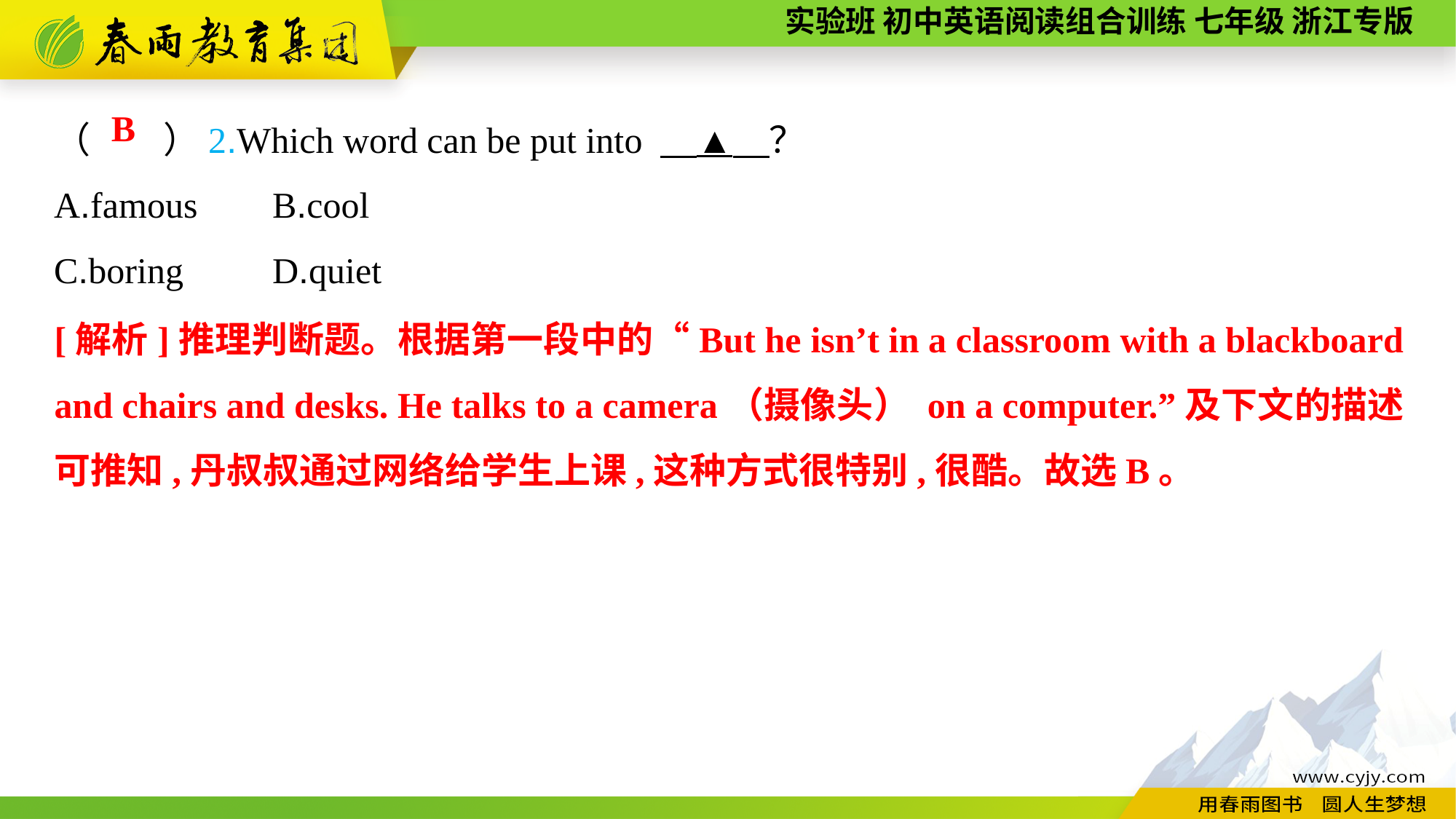

（　　）2.Which word can be put into 　▲　？
A.famous	B.cool
C.boring	D.quiet
B
[解析]推理判断题。根据第一段中的“But he isn’t in a classroom with a blackboard and chairs and desks. He talks to a camera（摄像头） on a computer.”及下文的描述可推知,丹叔叔通过网络给学生上课,这种方式很特别,很酷。故选B。